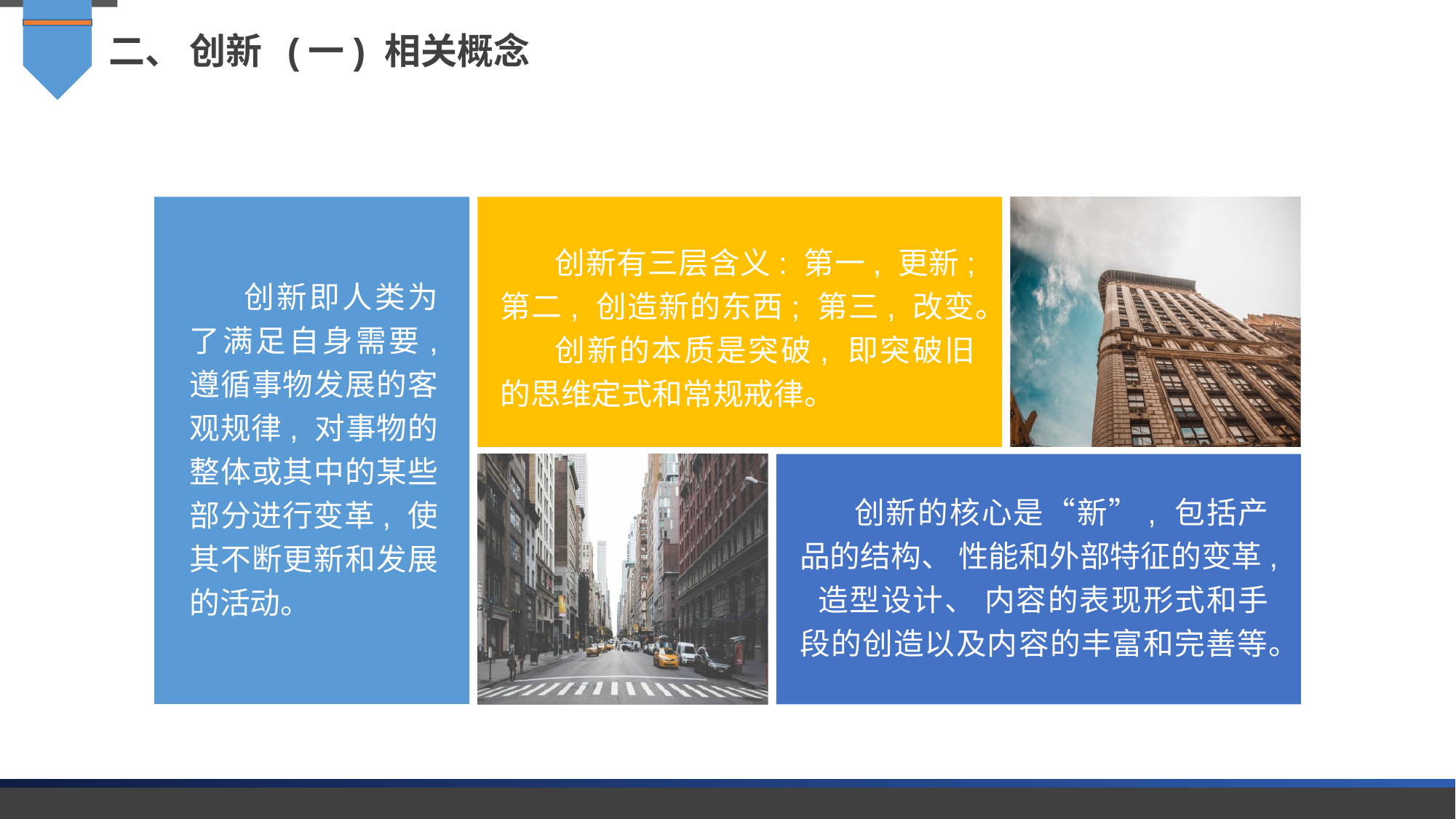

二、 创新  (一) 相关概念

创新有三层含义: 第一, 更新; 第二, 创造新的东西; 第三, 改变。
创新的本质是突破, 即突破旧的思维定式和常规戒律。
创新即人类为了满足自身需要, 遵循事物发展的客观规律, 对事物的整体或其中的某些部分进行变革, 使其不断更新和发展的活动。

创新的核心是“新”, 包括产品的结构、 性能和外部特征的变革, 造型设计、 内容的表现形式和手段的创造以及内容的丰富和完善等。